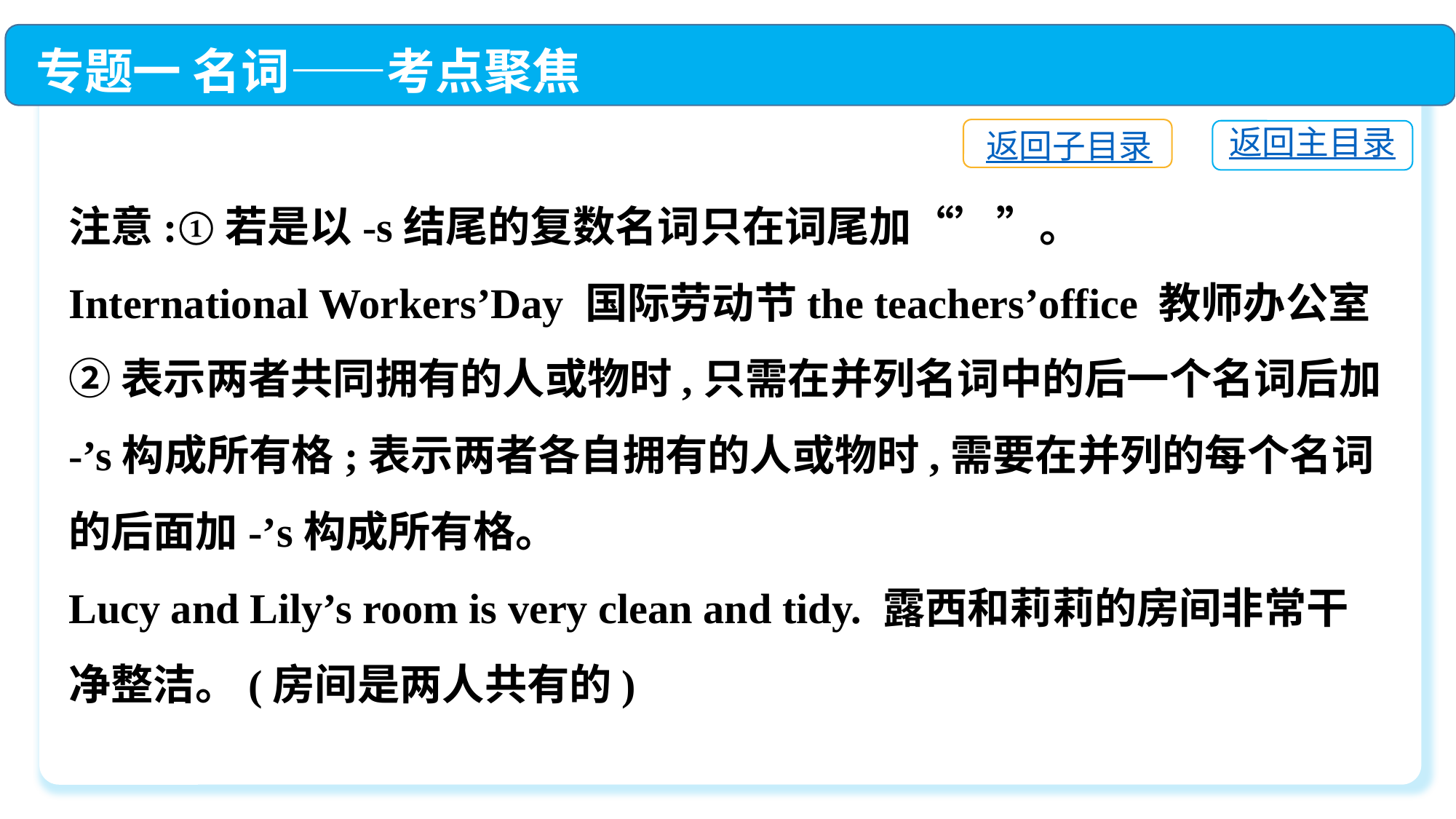

专题一 名词——考点聚焦

返回子目录
返回主目录
注意:①若是以-s结尾的复数名词只在词尾加“’”。
International Workers’Day 国际劳动节the teachers’office 教师办公室
②表示两者共同拥有的人或物时,只需在并列名词中的后一个名词后加
-’s构成所有格;表示两者各自拥有的人或物时,需要在并列的每个名词的后面加-’s构成所有格。
Lucy and Lily’s room is very clean and tidy. 露西和莉莉的房间非常干净整洁。(房间是两人共有的)